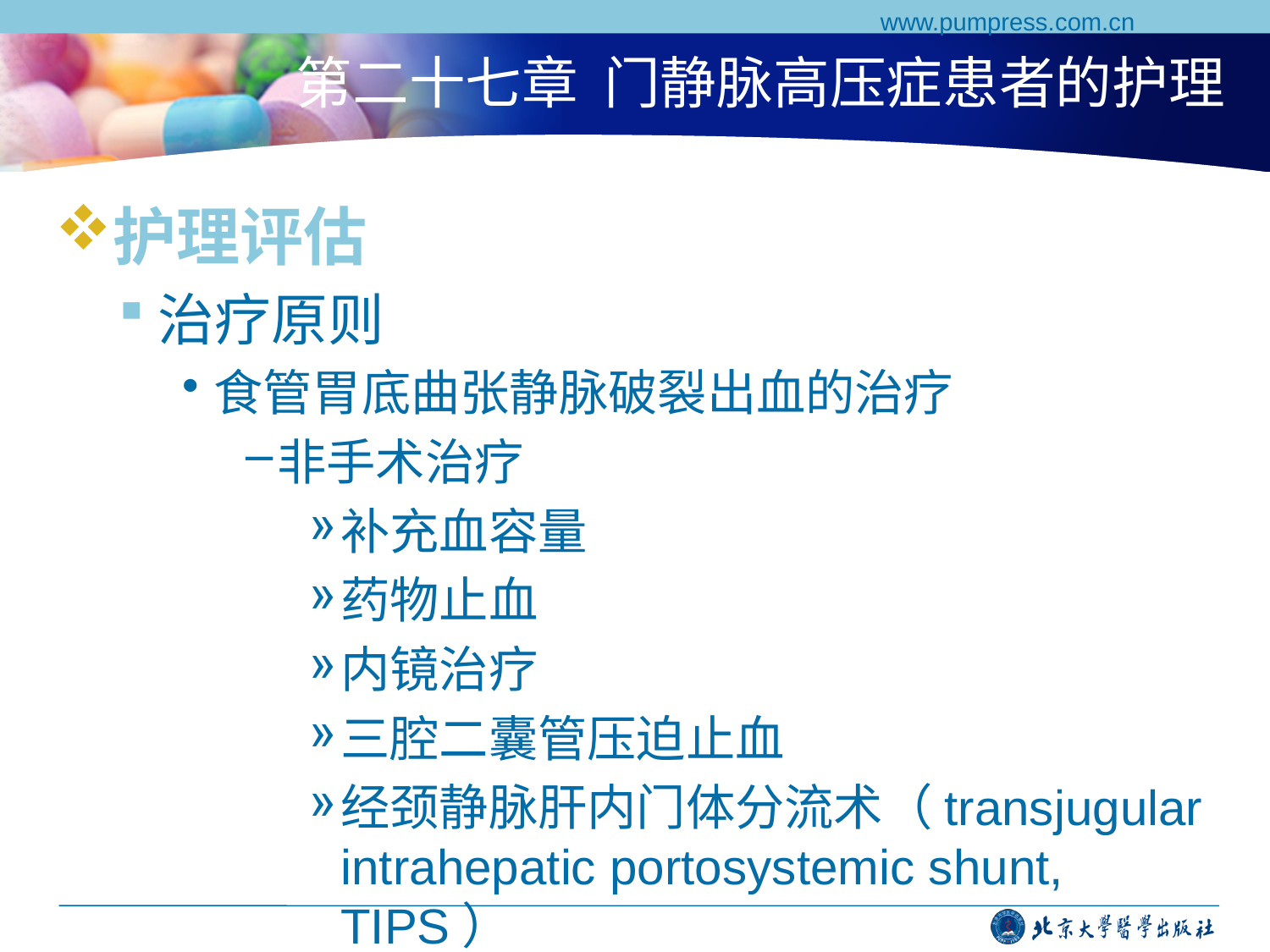

www.pumpress.com.cn
# 第二十七章  门静脉高压症患者的护理
护理评估
治疗原则
食管胃底曲张静脉破裂出血的治疗
非手术治疗
补充血容量
药物止血
内镜治疗
三腔二囊管压迫止血
经颈静脉肝内门体分流术（transjugular intrahepatic portosystemic shunt, TIPS）